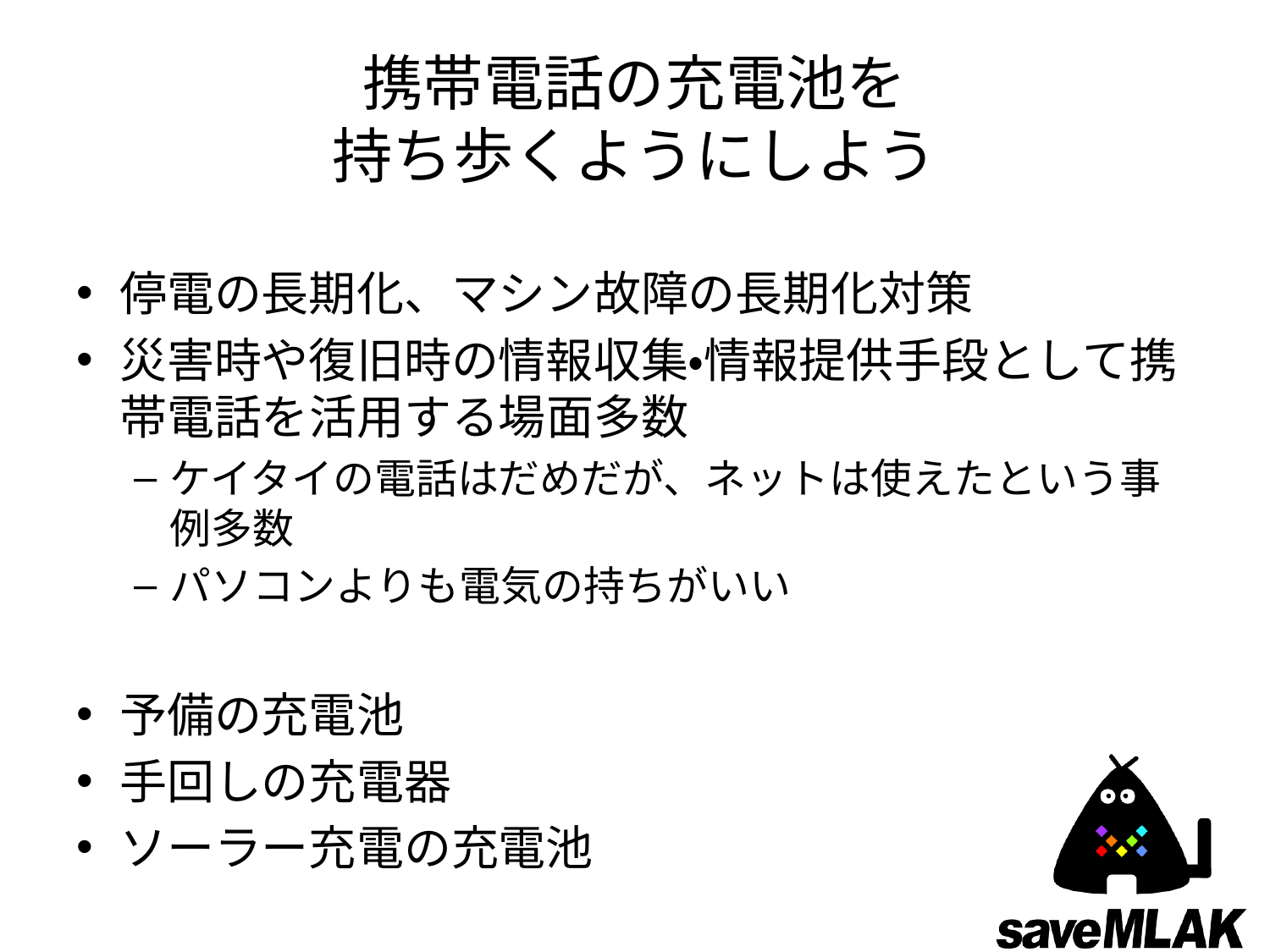

# 携帯電話の充電池を 持ち歩くようにしよう
停電の長期化、マシン故障の長期化対策
災害時や復旧時の情報収集・情報提供手段として携帯電話を活用する場面多数
ケイタイの電話はだめだが、ネットは使えたという事例多数
パソコンよりも電気の持ちがいい

予備の充電池
手回しの充電器
ソーラー充電の充電池